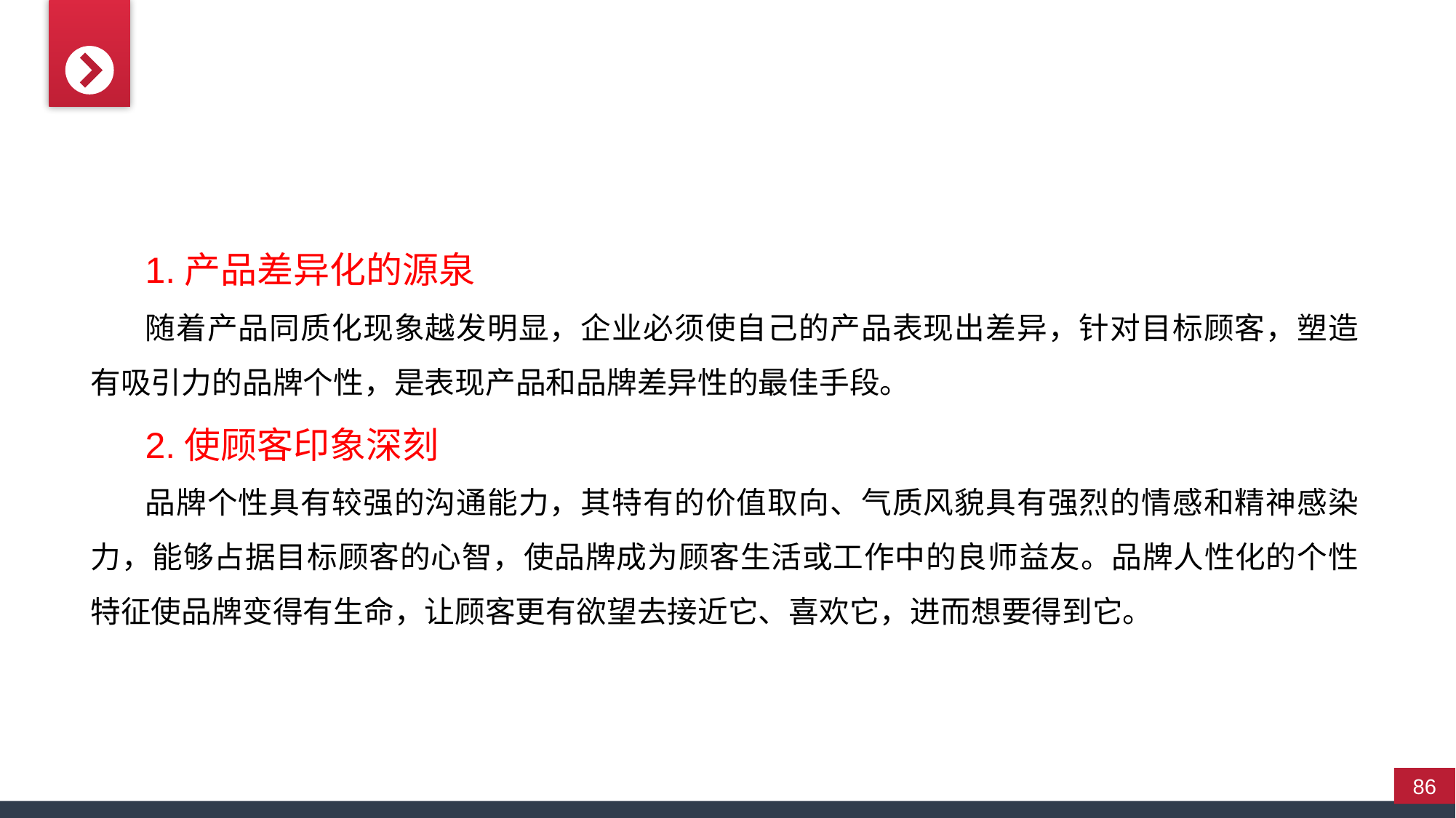

1.产品差异化的源泉
随着产品同质化现象越发明显，企业必须使自己的产品表现出差异，针对目标顾客，塑造有吸引力的品牌个性，是表现产品和品牌差异性的最佳手段。
2.使顾客印象深刻
品牌个性具有较强的沟通能力，其特有的价值取向、气质风貌具有强烈的情感和精神感染力，能够占据目标顾客的心智，使品牌成为顾客生活或工作中的良师益友。品牌人性化的个性特征使品牌变得有生命，让顾客更有欲望去接近它、喜欢它，进而想要得到它。